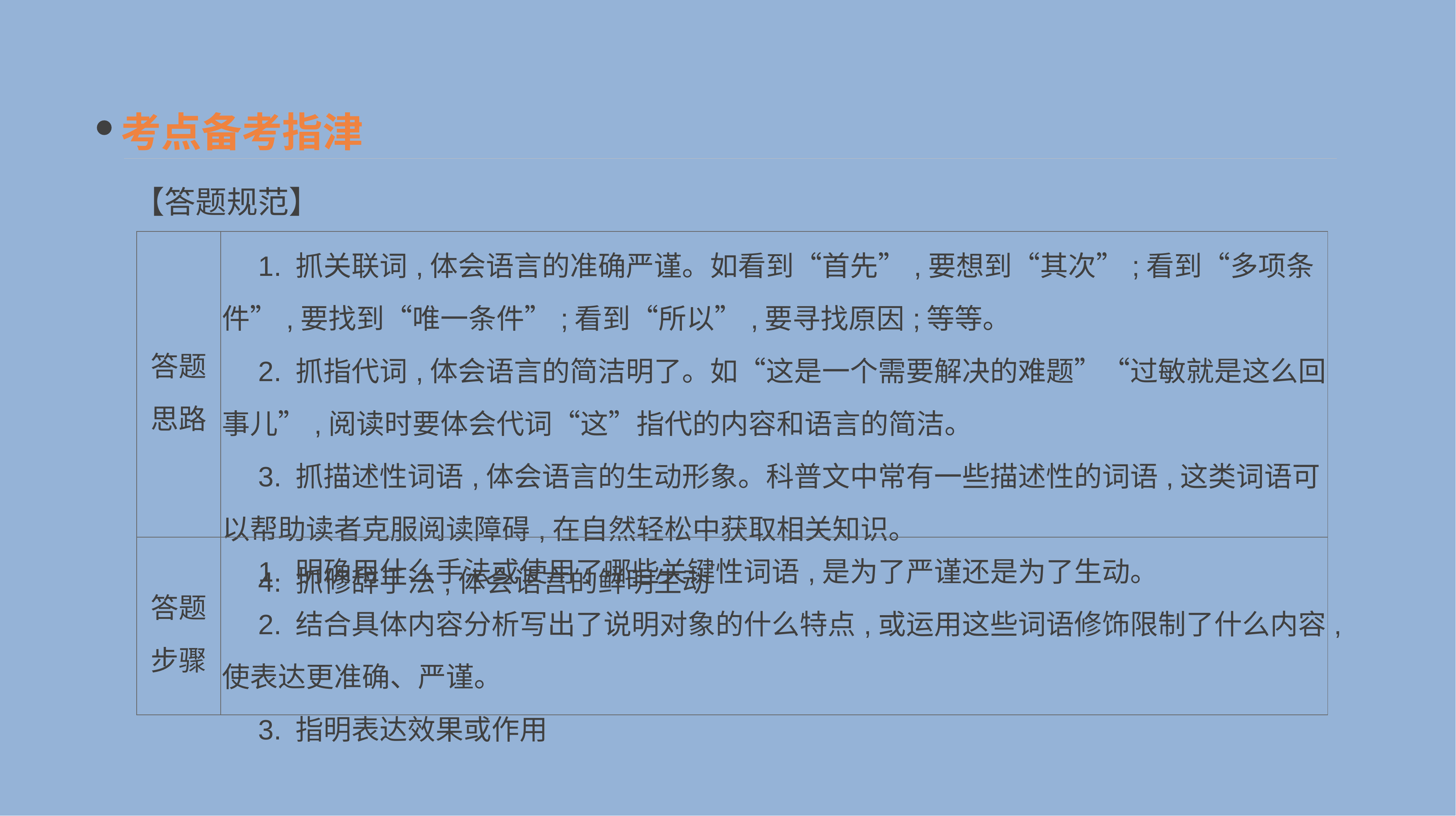

考点备考指津

【答题规范】
| 答题 思路 | 1. 抓关联词,体会语言的准确严谨。如看到“首先”,要想到“其次”;看到“多项条件”,要找到“唯一条件”;看到“所以”,要寻找原因;等等。 　2. 抓指代词,体会语言的简洁明了。如“这是一个需要解决的难题”“过敏就是这么回事儿”,阅读时要体会代词“这”指代的内容和语言的简洁。 　3. 抓描述性词语,体会语言的生动形象。科普文中常有一些描述性的词语,这类词语可以帮助读者克服阅读障碍,在自然轻松中获取相关知识。 　4. 抓修辞手法,体会语言的鲜明生动 |
| --- | --- |
| 答题 步骤 | 1. 明确用什么手法或使用了哪些关键性词语,是为了严谨还是为了生动。 　2. 结合具体内容分析写出了说明对象的什么特点,或运用这些词语修饰限制了什么内容,使表达更准确、严谨。 　3. 指明表达效果或作用 |